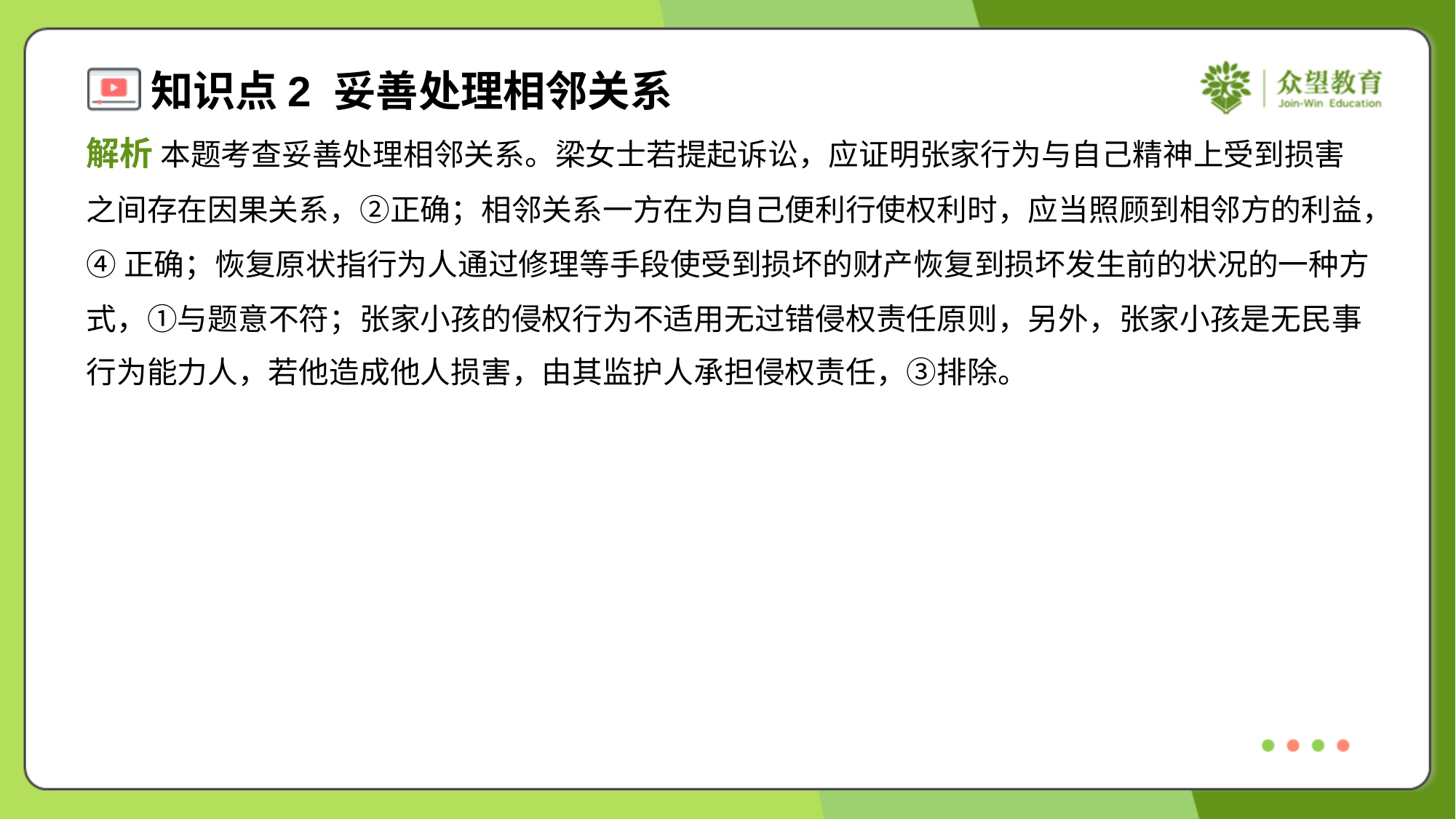

解析 本题考查妥善处理相邻关系。梁女士若提起诉讼，应证明张家行为与自己精神上受到损害
之间存在因果关系，②正确；相邻关系一方在为自己便利行使权利时，应当照顾到相邻方的利益，
④正确；恢复原状指行为人通过修理等手段使受到损坏的财产恢复到损坏发生前的状况的一种方
式，①与题意不符；张家小孩的侵权行为不适用无过错侵权责任原则，另外，张家小孩是无民事
行为能力人，若他造成他人损害，由其监护人承担侵权责任，③排除。